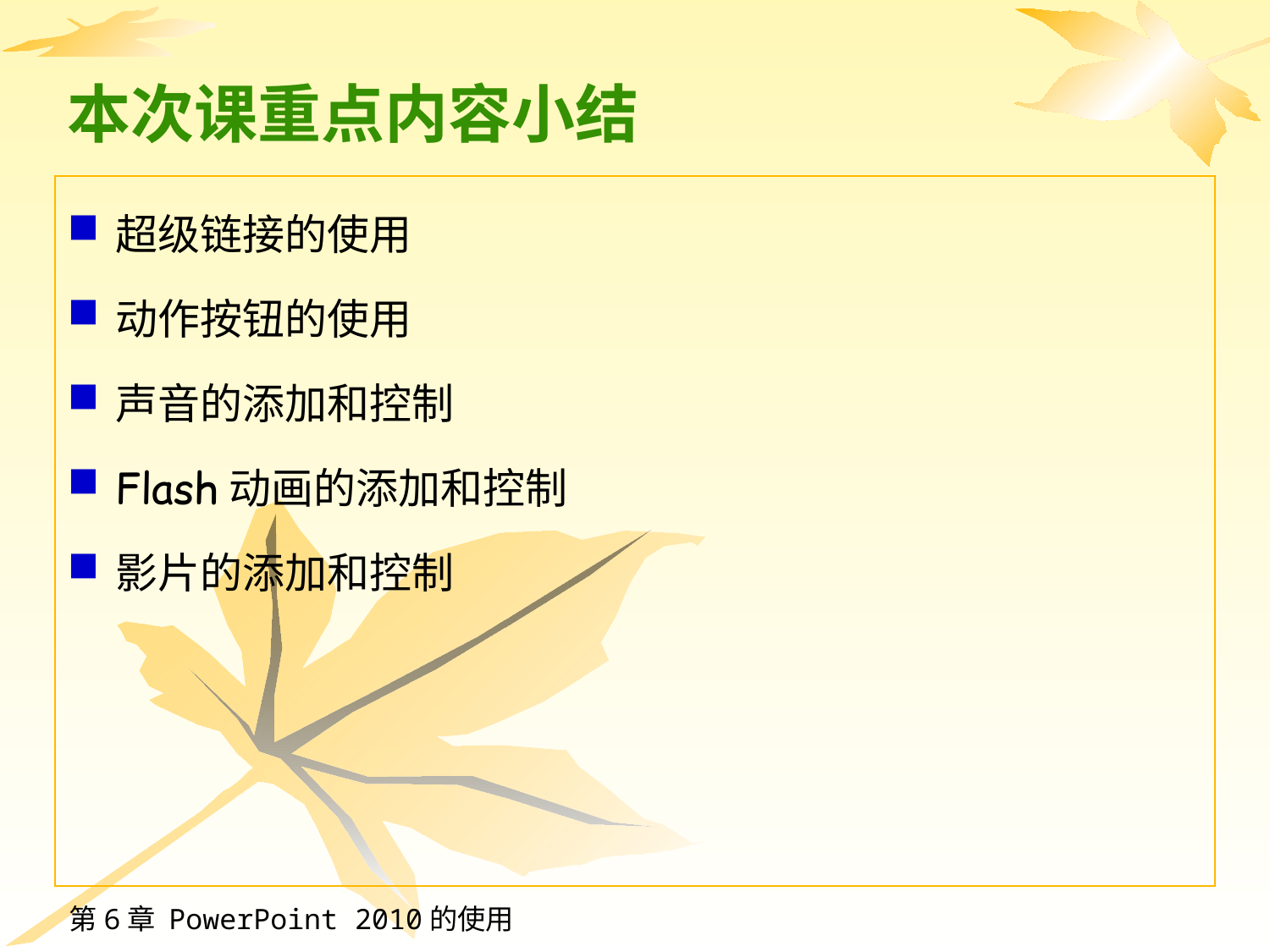

# 本次课重点内容小结
超级链接的使用
动作按钮的使用
声音的添加和控制
Flash动画的添加和控制
影片的添加和控制